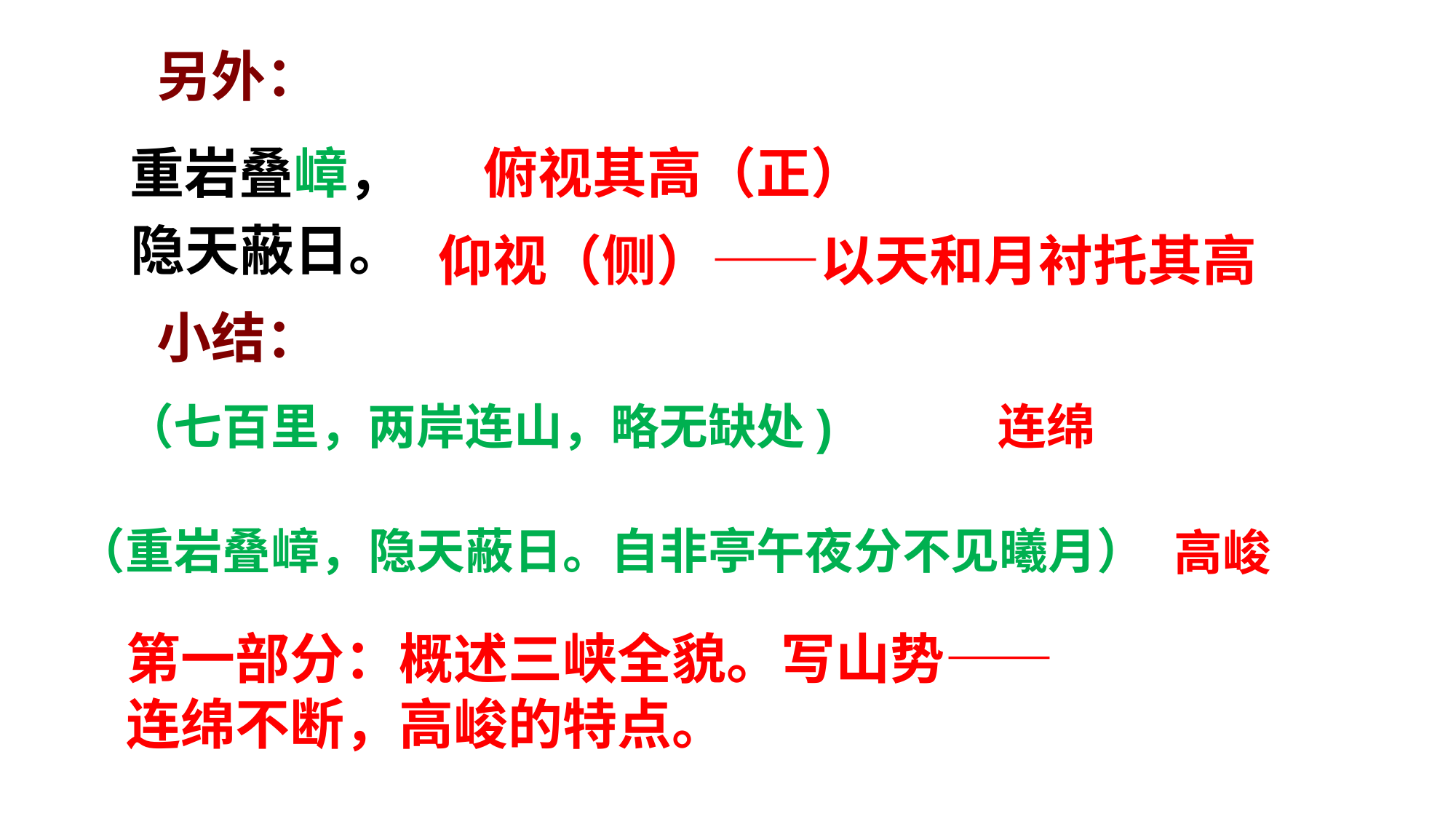

另外：
重岩叠嶂，
俯视其高（正）
隐天蔽日。
仰视（侧）——以天和月衬托其高
 小结：
（七百里，两岸连山，略无缺处)
连绵

（重岩叠嶂，隐天蔽日。自非亭午夜分不见曦月）
高峻
第一部分：概述三峡全貌。写山势——
连绵不断，高峻的特点。